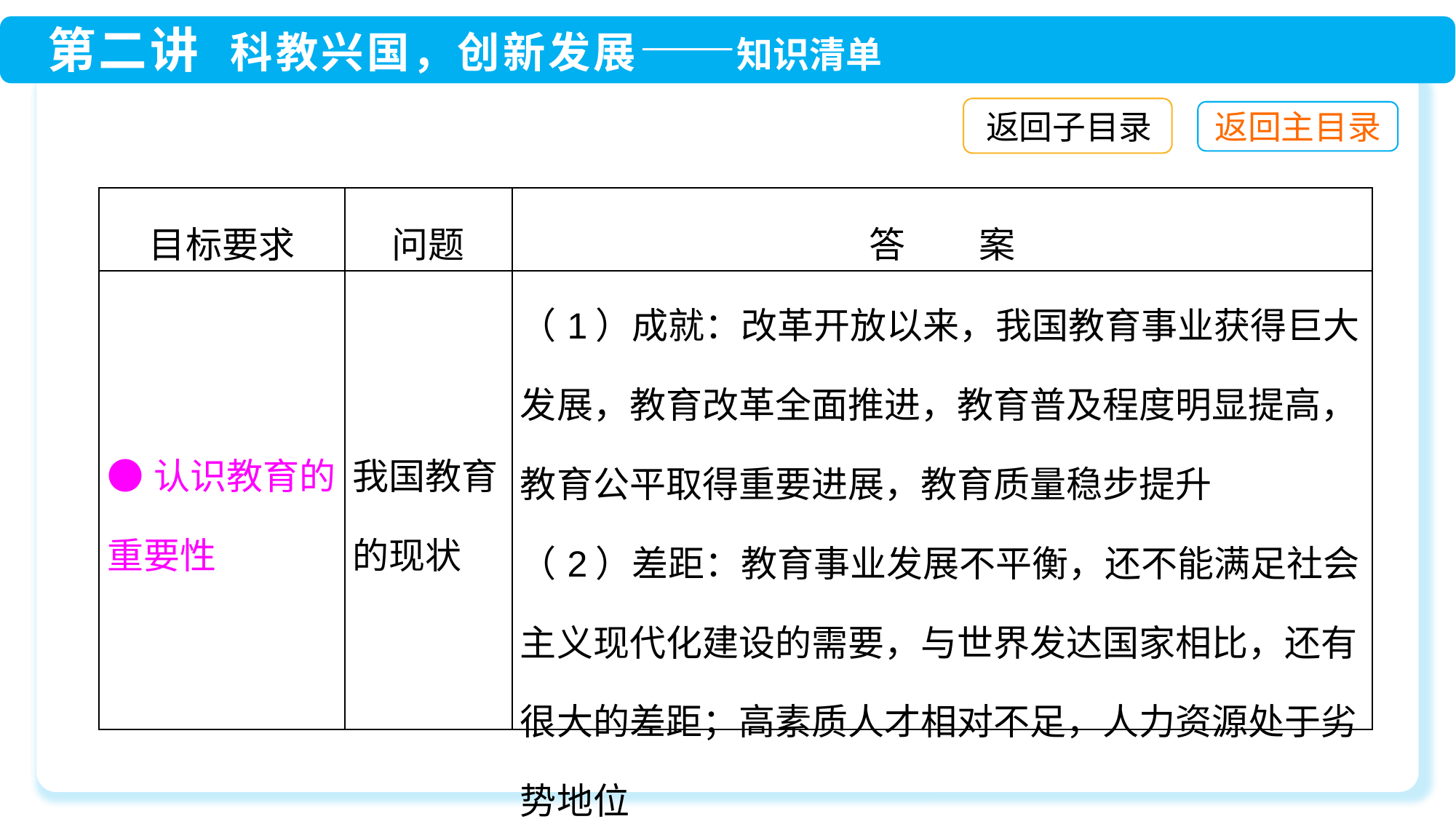

返回子目录
| 目标要求 | 问题 | 答　　案 |
| --- | --- | --- |
| ●认识教育的重要性 | 我国教育的现状 | （1）成就：改革开放以来，我国教育事业获得巨大发展，教育改革全面推进，教育普及程度明显提高，教育公平取得重要进展，教育质量稳步提升 （2）差距：教育事业发展不平衡，还不能满足社会主义现代化建设的需要，与世界发达国家相比，还有很大的差距；高素质人才相对不足，人力资源处于劣势地位 |